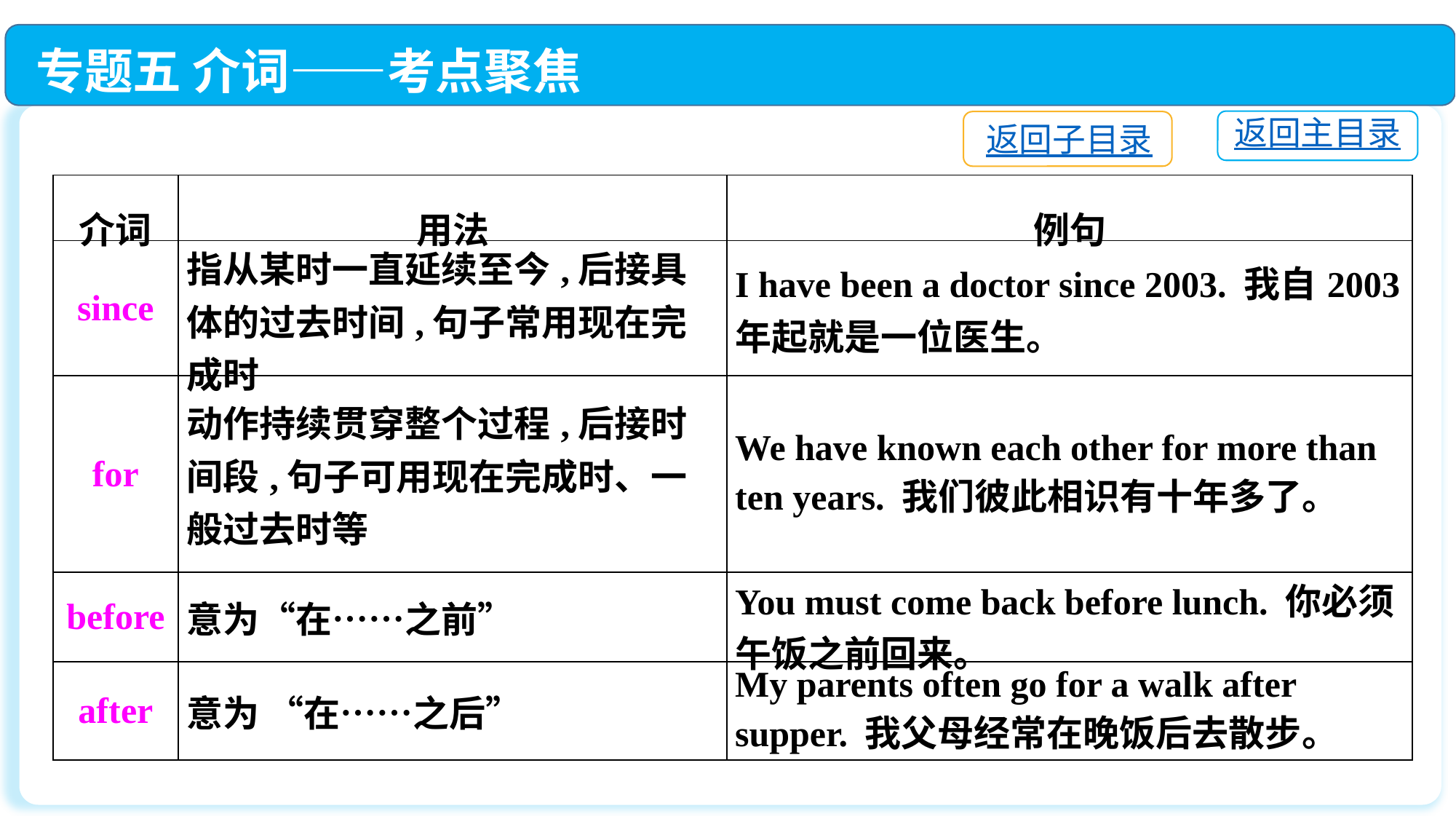

专题五 介词——考点聚焦

返回主目录

返回子目录
| 介词 | 用法 | 例句 |
| --- | --- | --- |
| since | 指从某时一直延续至今,后接具体的过去时间,句子常用现在完成时 | I have been a doctor since 2003. 我自2003年起就是一位医生。 |
| for | 动作持续贯穿整个过程,后接时间段,句子可用现在完成时、一般过去时等 | We have known each other for more than ten years. 我们彼此相识有十年多了。 |
| before | 意为“在……之前” | You must come back before lunch. 你必须午饭之前回来。 |
| after | 意为 “在……之后” | My parents often go for a walk after supper. 我父母经常在晚饭后去散步。 |